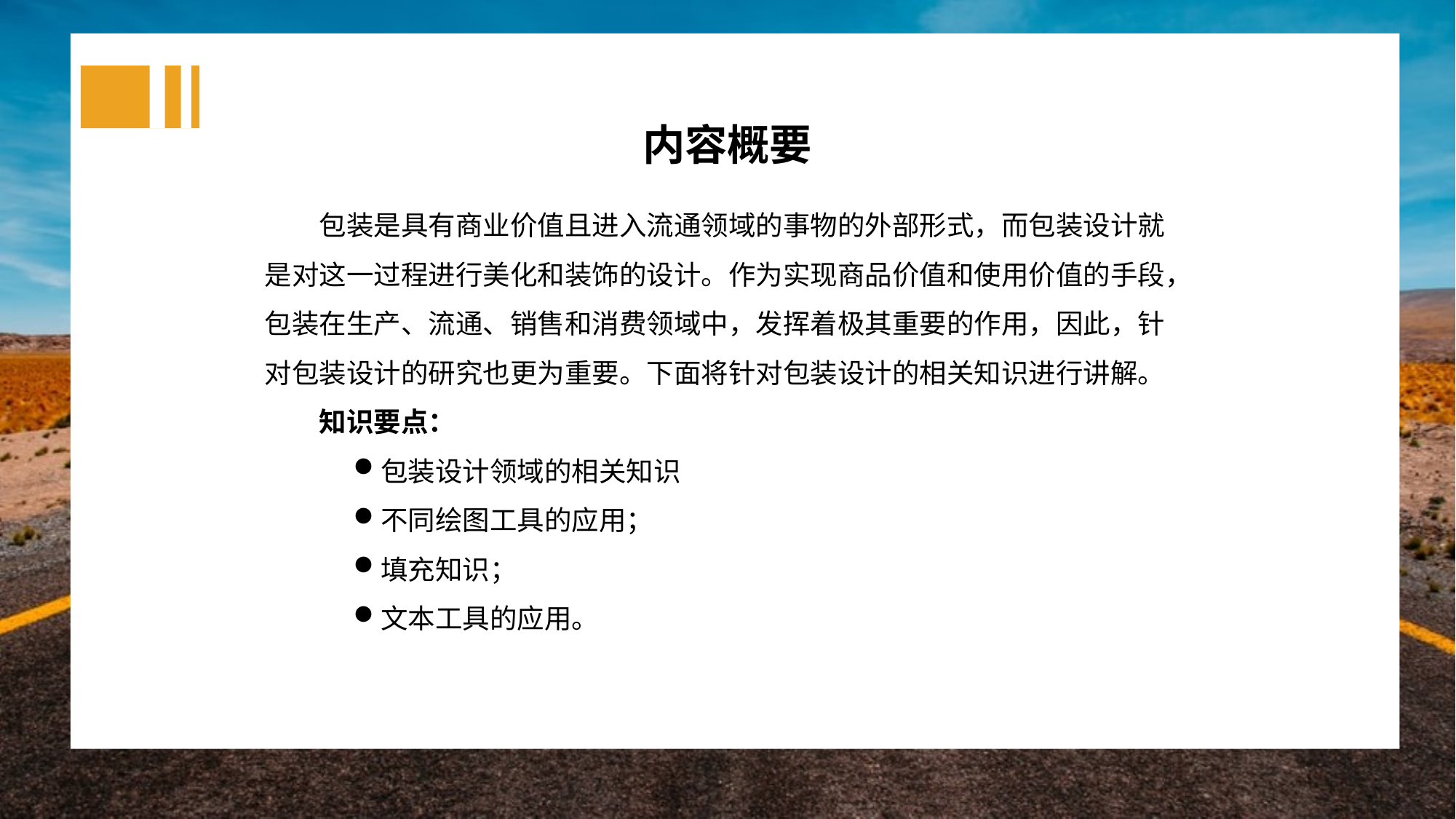

内容概要
包装是具有商业价值且进入流通领域的事物的外部形式，而包装设计就是对这一过程进行美化和装饰的设计。作为实现商品价值和使用价值的手段，包装在生产、流通、销售和消费领域中，发挥着极其重要的作用，因此，针对包装设计的研究也更为重要。下面将针对包装设计的相关知识进行讲解。
知识要点：
包装设计领域的相关知识
不同绘图工具的应用；
填充知识；
文本工具的应用。